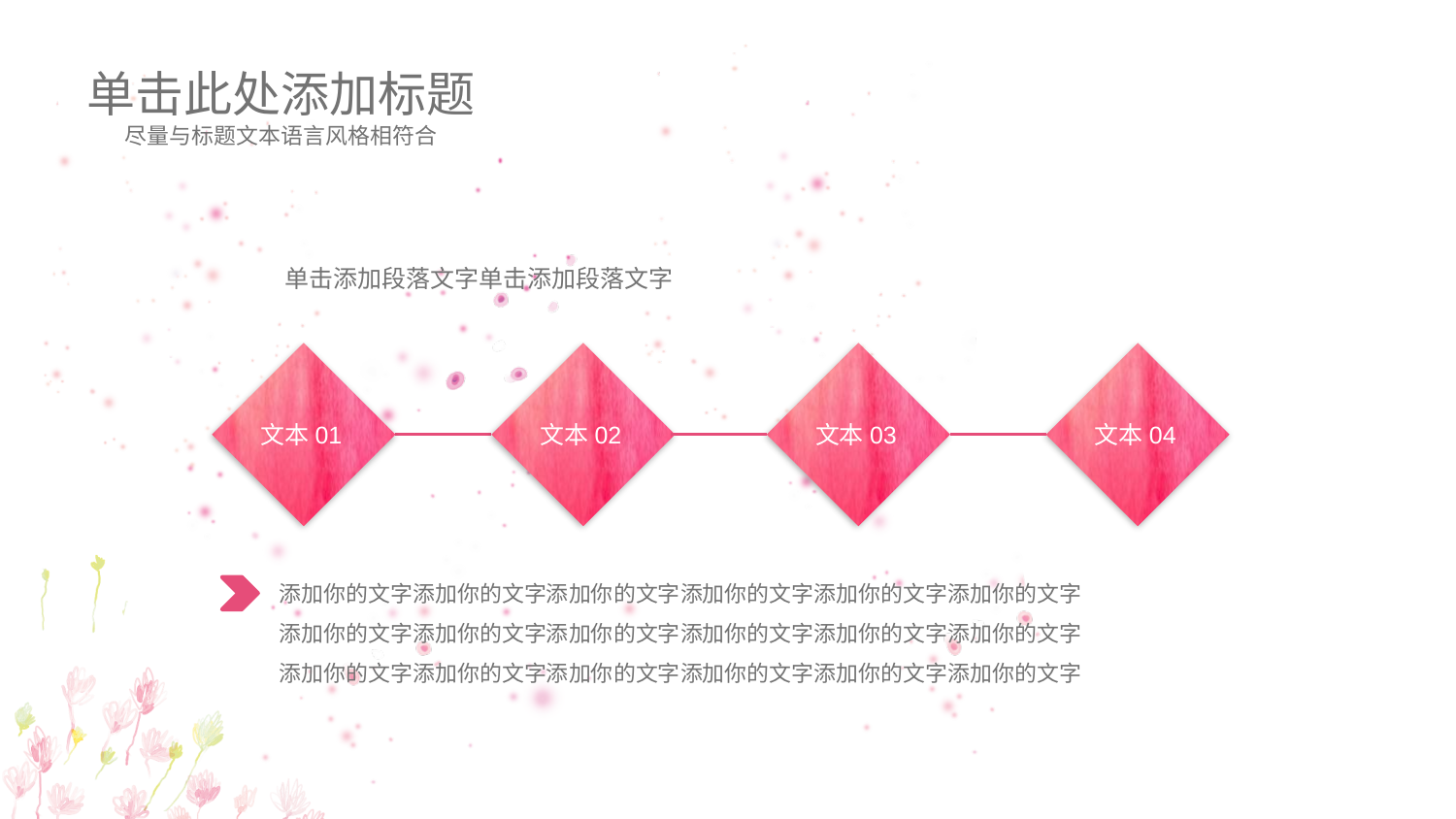

单击此处添加标题
尽量与标题文本语言风格相符合
单击添加段落文字单击添加段落文字

文本01
文本02
文本03
文本04
添加你的文字添加你的文字添加你的文字添加你的文字添加你的文字添加你的文字
添加你的文字添加你的文字添加你的文字添加你的文字添加你的文字添加你的文字
添加你的文字添加你的文字添加你的文字添加你的文字添加你的文字添加你的文字